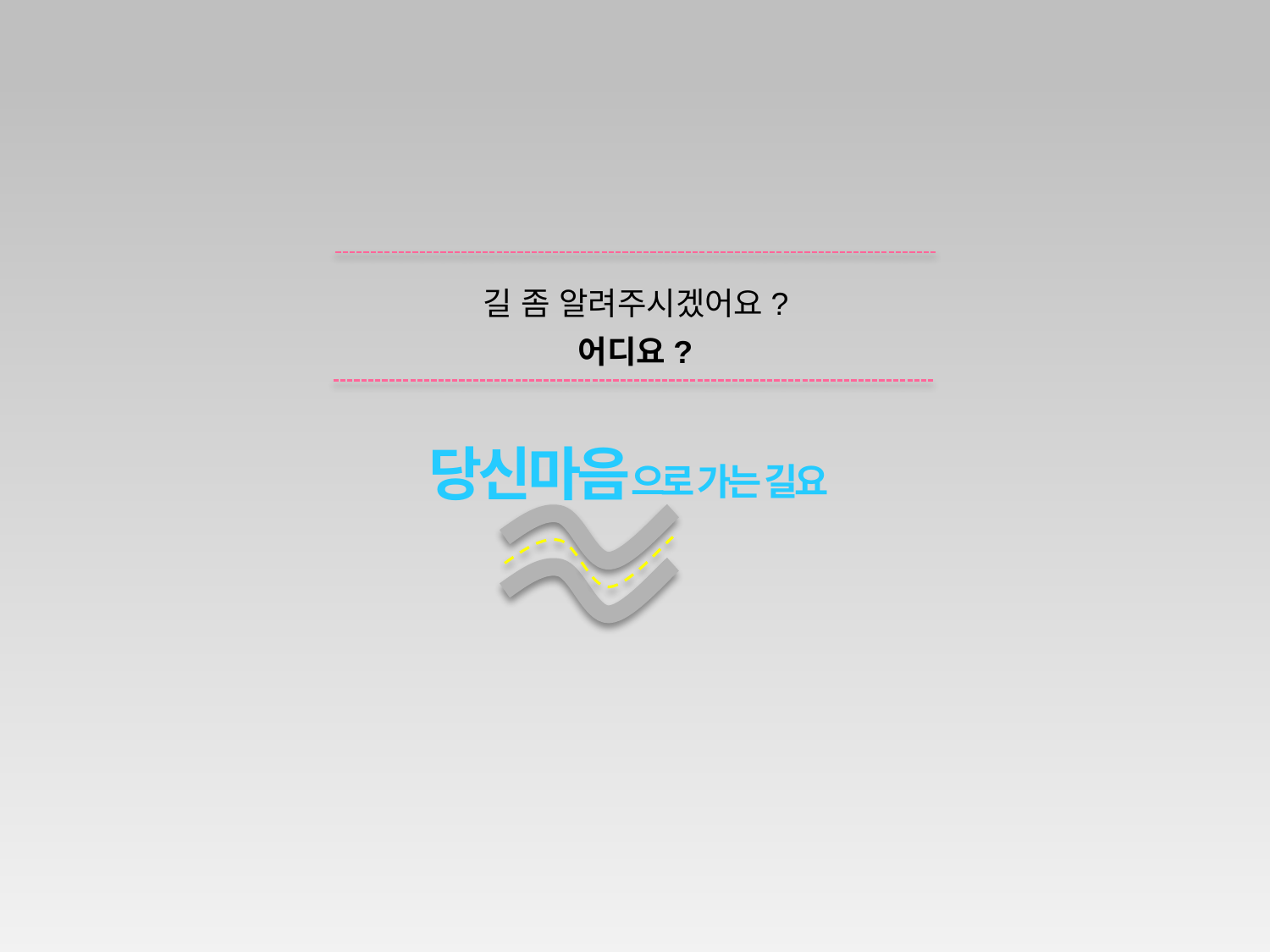

길 좀 알려주시겠어요?
어디요?
당신마음으로 가는 길요